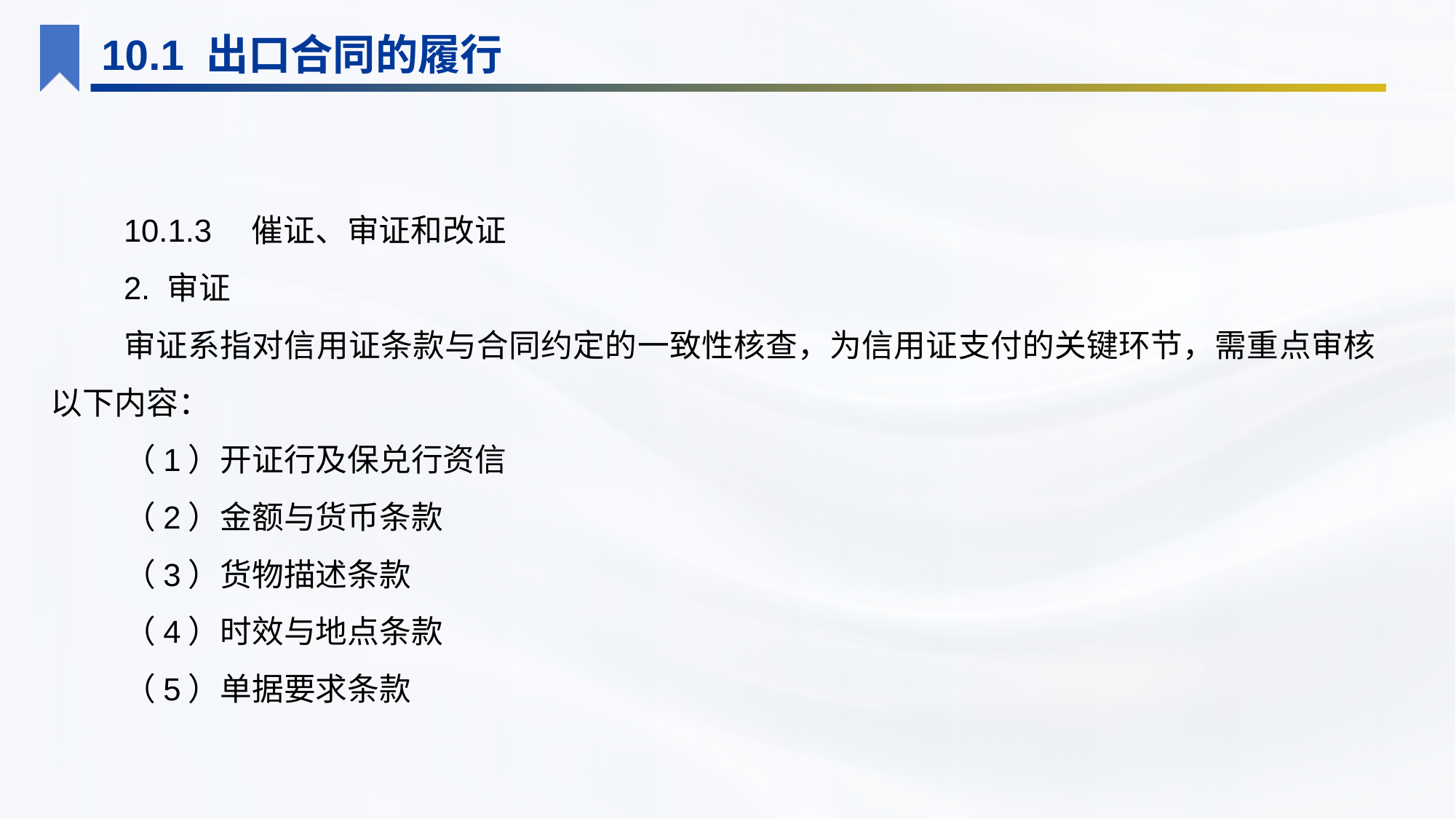

10.1 出口合同的履行
10.1.3　催证、审证和改证
2. 审证
审证系指对信用证条款与合同约定的一致性核查，为信用证支付的关键环节，需重点审核以下内容：
（1）开证行及保兑行资信
（2）金额与货币条款
（3）货物描述条款
（4）时效与地点条款
（5）单据要求条款